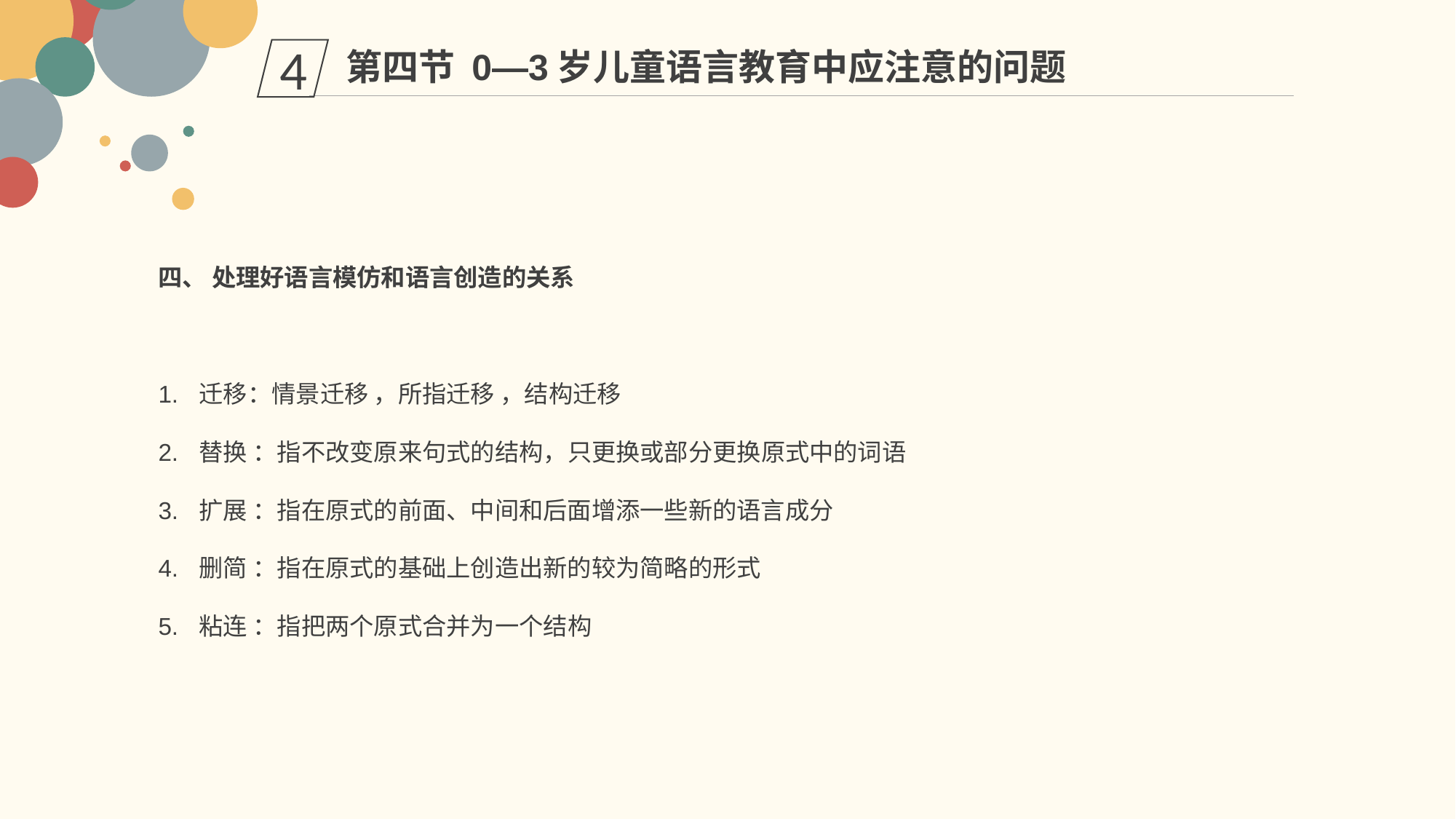

第四节 0—3岁儿童语言教育中应注意的问题
4
四、 处理好语言模仿和语言创造的关系

迁移：情景迁移 ，所指迁移 ，结构迁移
替换 ：指不改变原来句式的结构，只更换或部分更换原式中的词语
扩展 ：指在原式的前面、中间和后面增添一些新的语言成分
删简 ：指在原式的基础上创造出新的较为简略的形式
粘连 ：指把两个原式合并为一个结构